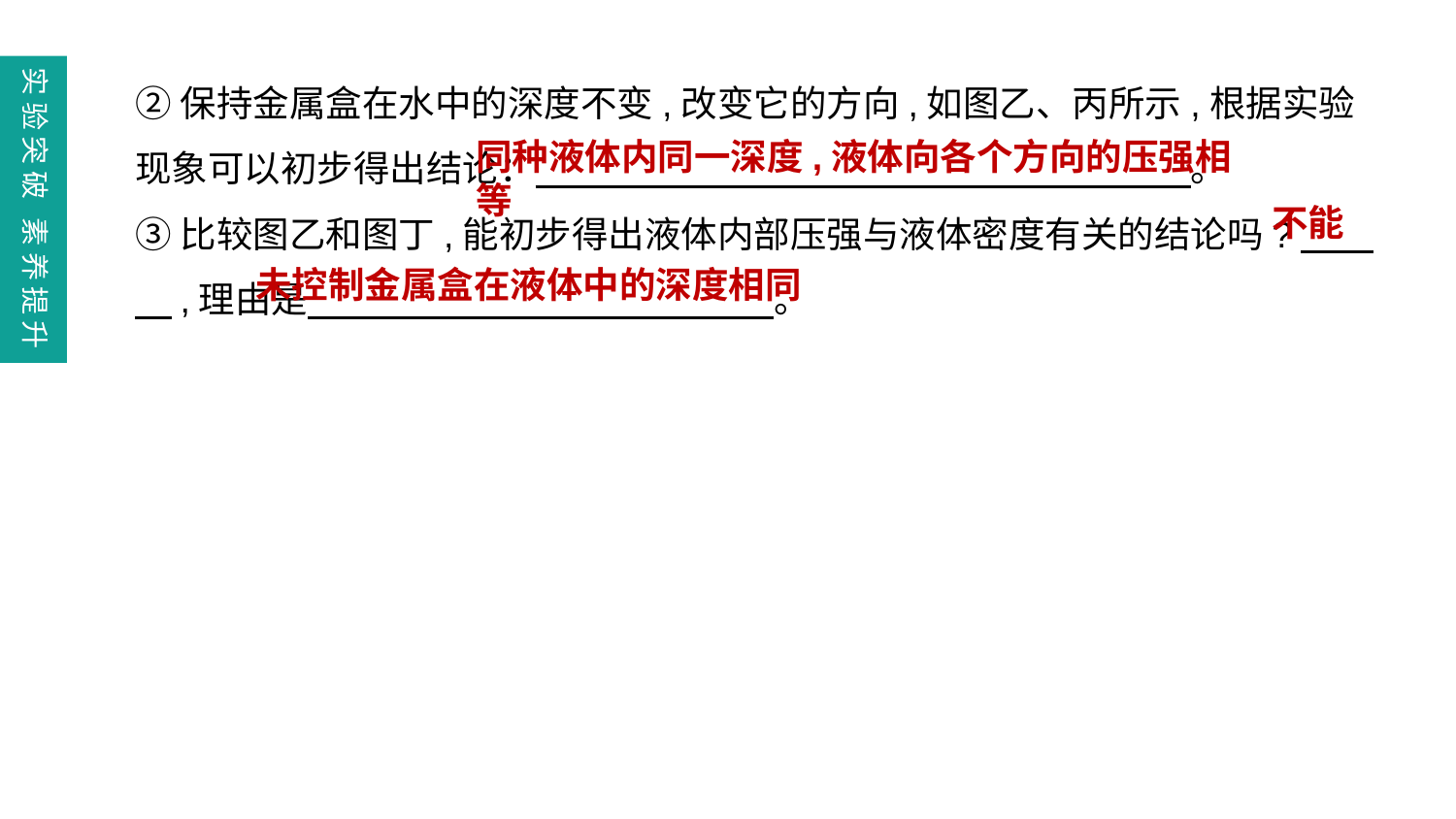

②保持金属盒在水中的深度不变,改变它的方向,如图乙、丙所示,根据实验现象可以初步得出结论：                                                                           　。
③比较图乙和图丁,能初步得出液体内部压强与液体密度有关的结论吗?　　　,理由是　                                                    。

实验突破 素养提升
同种液体内同一深度,液体向各个方向的压强相等
不能
未控制金属盒在液体中的深度相同